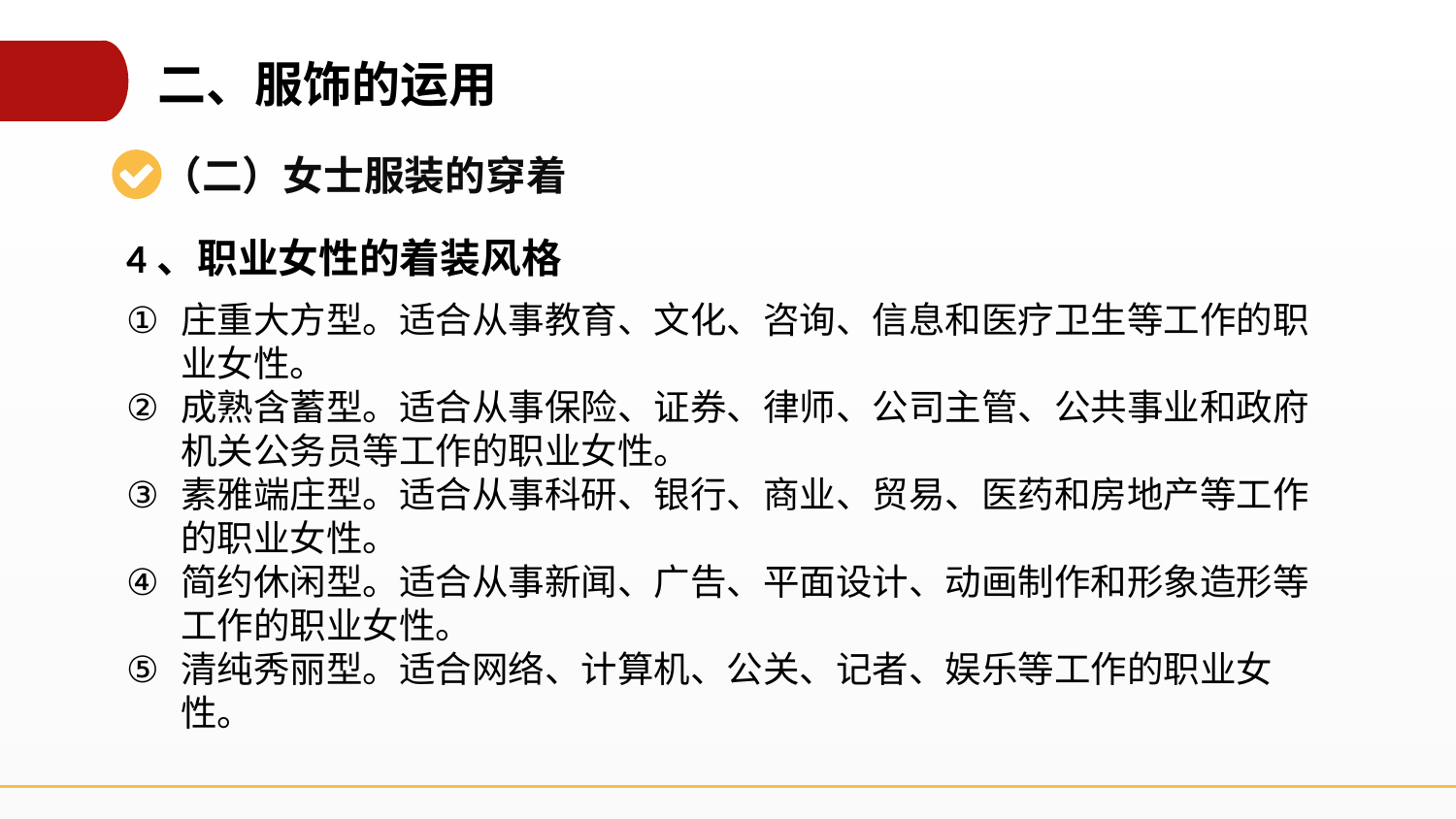

二、服饰的运用

（二）女士服装的穿着
4、职业女性的着装风格
庄重大方型。适合从事教育、文化、咨询、信息和医疗卫生等工作的职业女性。
成熟含蓄型。适合从事保险、证券、律师、公司主管、公共事业和政府机关公务员等工作的职业女性。
素雅端庄型。适合从事科研、银行、商业、贸易、医药和房地产等工作的职业女性。
简约休闲型。适合从事新闻、广告、平面设计、动画制作和形象造形等工作的职业女性。
清纯秀丽型。适合网络、计算机、公关、记者、娱乐等工作的职业女性。